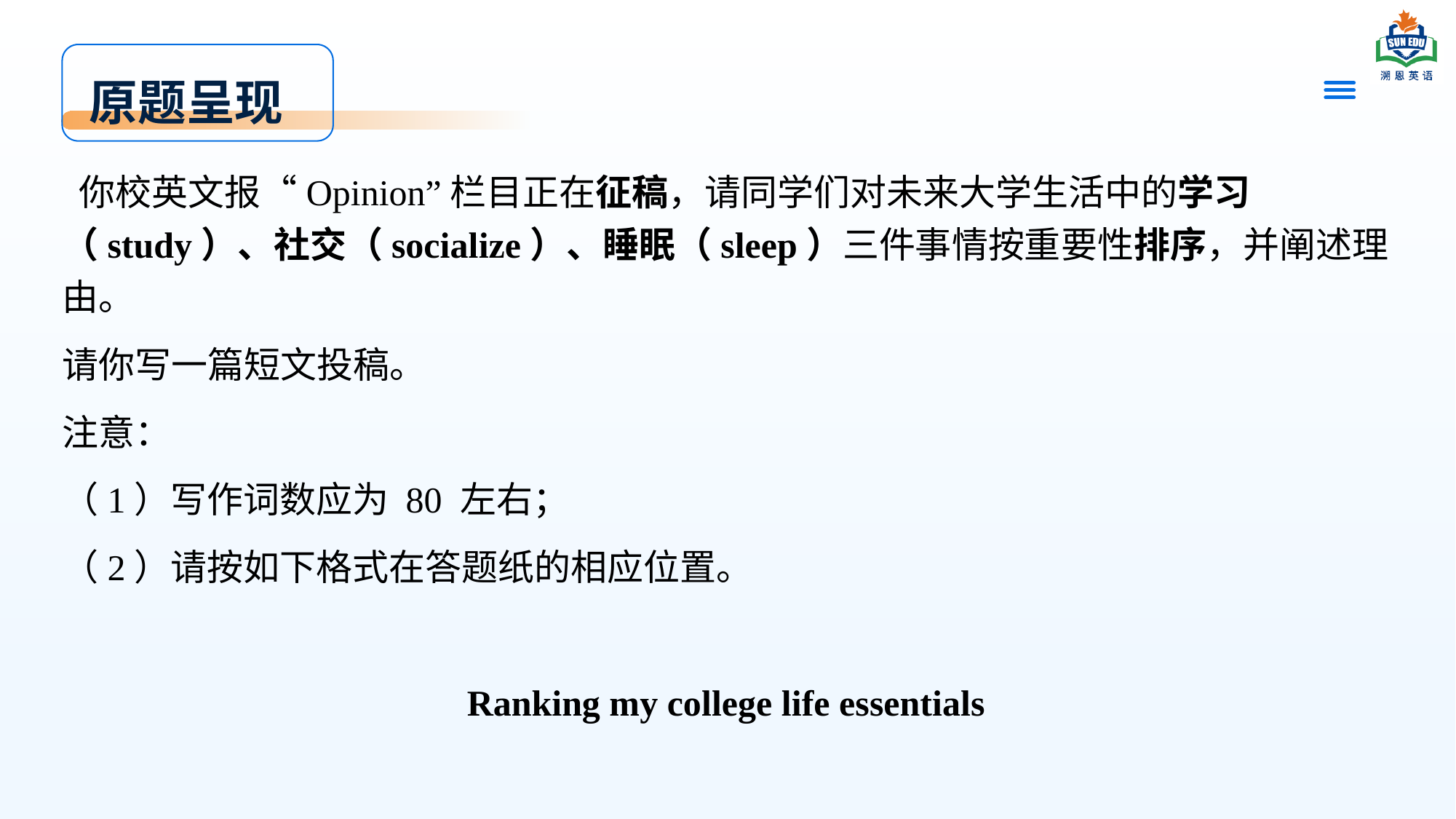

# 原题呈现
 你校英文报“Opinion”栏目正在征稿，请同学们对未来大学生活中的学习（study）、社交（socialize）、睡眠（sleep）三件事情按重要性排序，并阐述理由。
请你写一篇短文投稿。
注意：
（1）写作词数应为 80 左右；
（2）请按如下格式在答题纸的相应位置。

Ranking my college life essentials